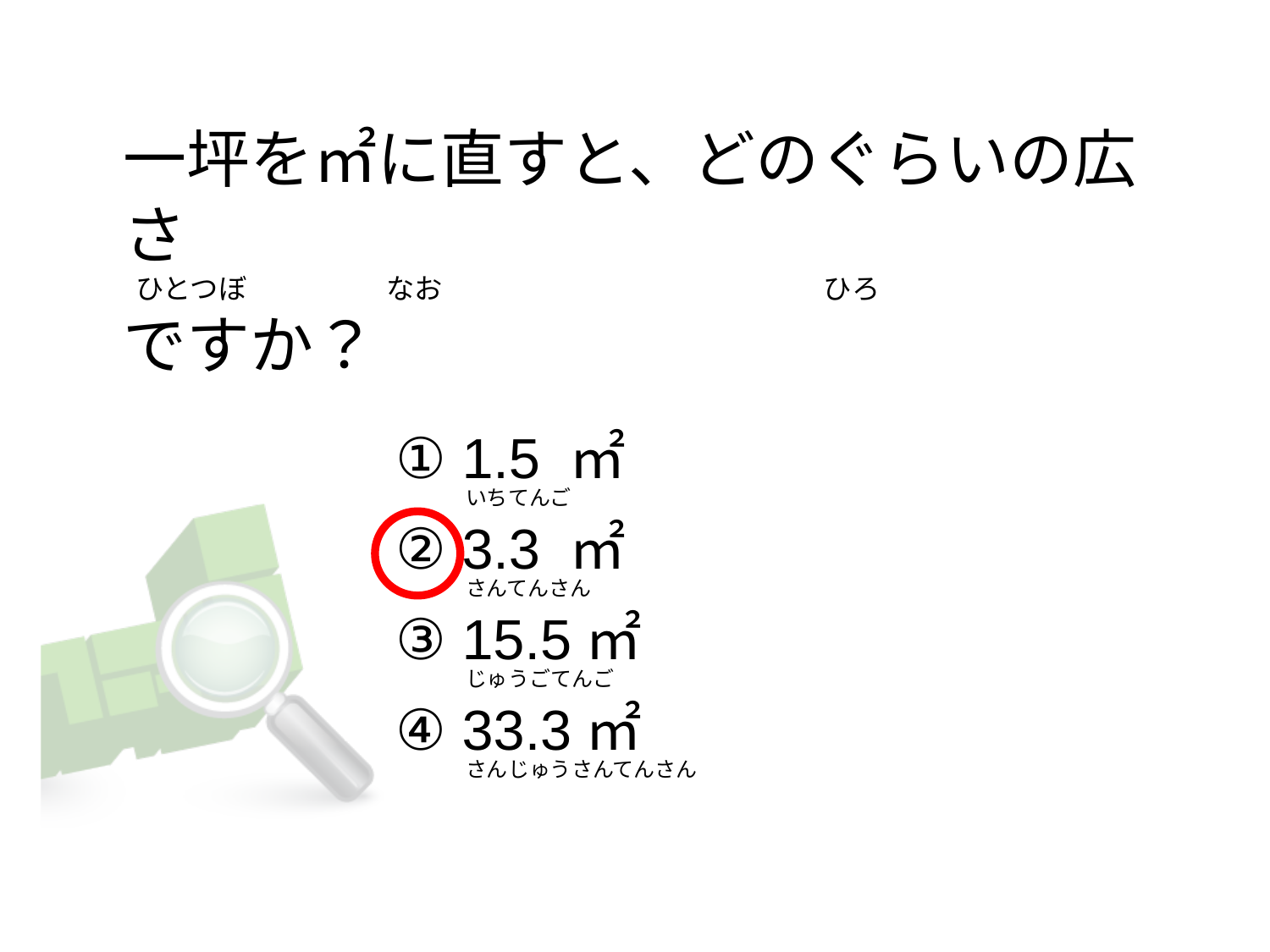

# 一坪を㎡に直すと、どのぐらいの広さ   ひとつぼ                      なお                                                            ひろ ですか？
① 1.5 ㎡
② 3.3 ㎡
③ 15.5㎡
④ 33.3㎡
いちてんご

さんてんさん
じゅうごてんご
さんじゅうさんてんさん